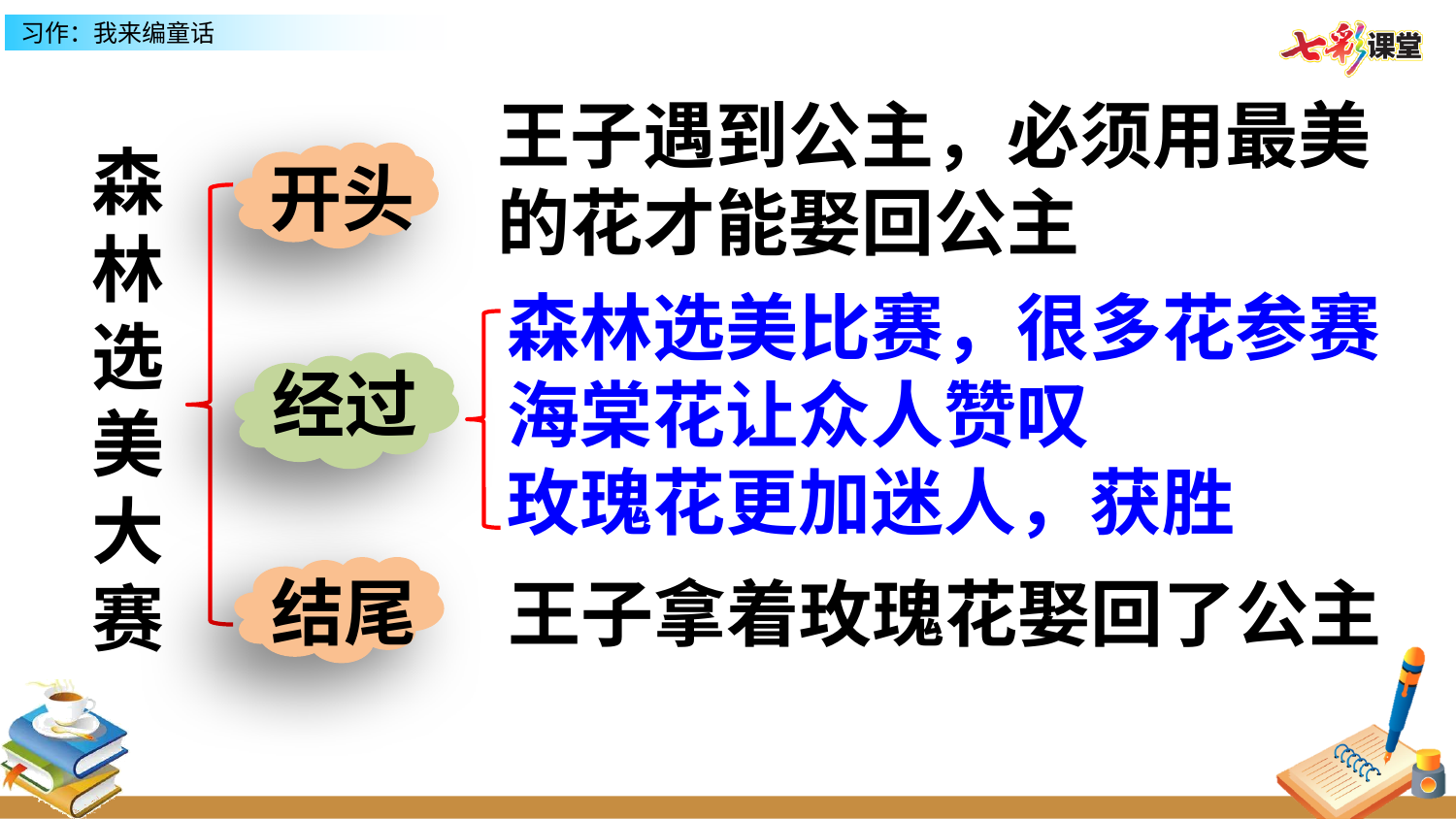

王子遇到公主，必须用最美的花才能娶回公主
森林选美大赛

开头

森林选美比赛，很多花参赛
海棠花让众人赞叹
玫瑰花更加迷人，获胜

经过

结尾
王子拿着玫瑰花娶回了公主